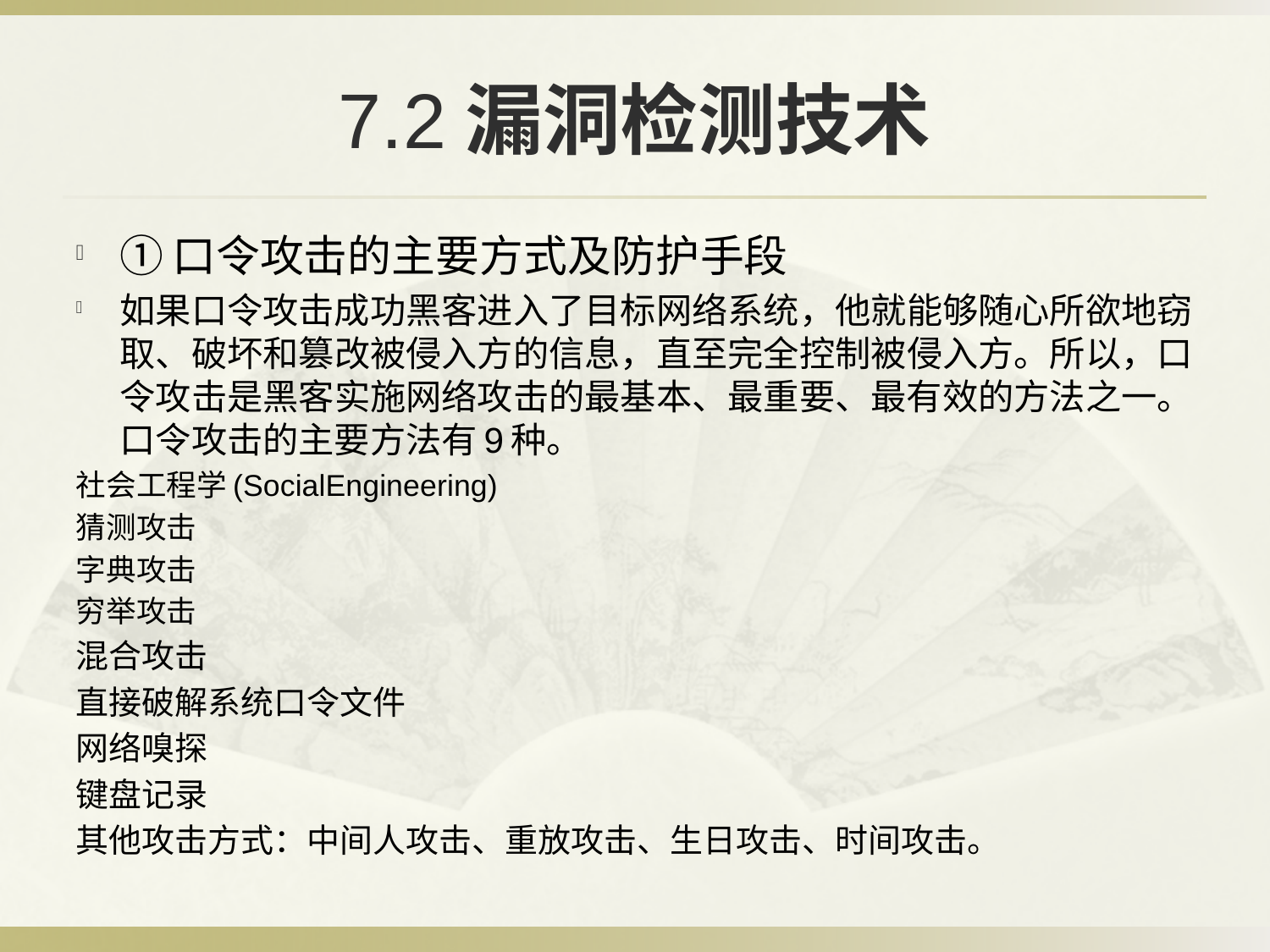

# 7.2漏洞检测技术
①口令攻击的主要方式及防护手段
如果口令攻击成功黑客进入了目标网络系统，他就能够随心所欲地窃取、破坏和篡改被侵入方的信息，直至完全控制被侵入方。所以，口令攻击是黑客实施网络攻击的最基本、最重要、最有效的方法之一。口令攻击的主要方法有9种。
社会工程学(SocialEngineering)
猜测攻击
字典攻击
穷举攻击
混合攻击
直接破解系统口令文件
网络嗅探
键盘记录
其他攻击方式：中间人攻击、重放攻击、生日攻击、时间攻击。